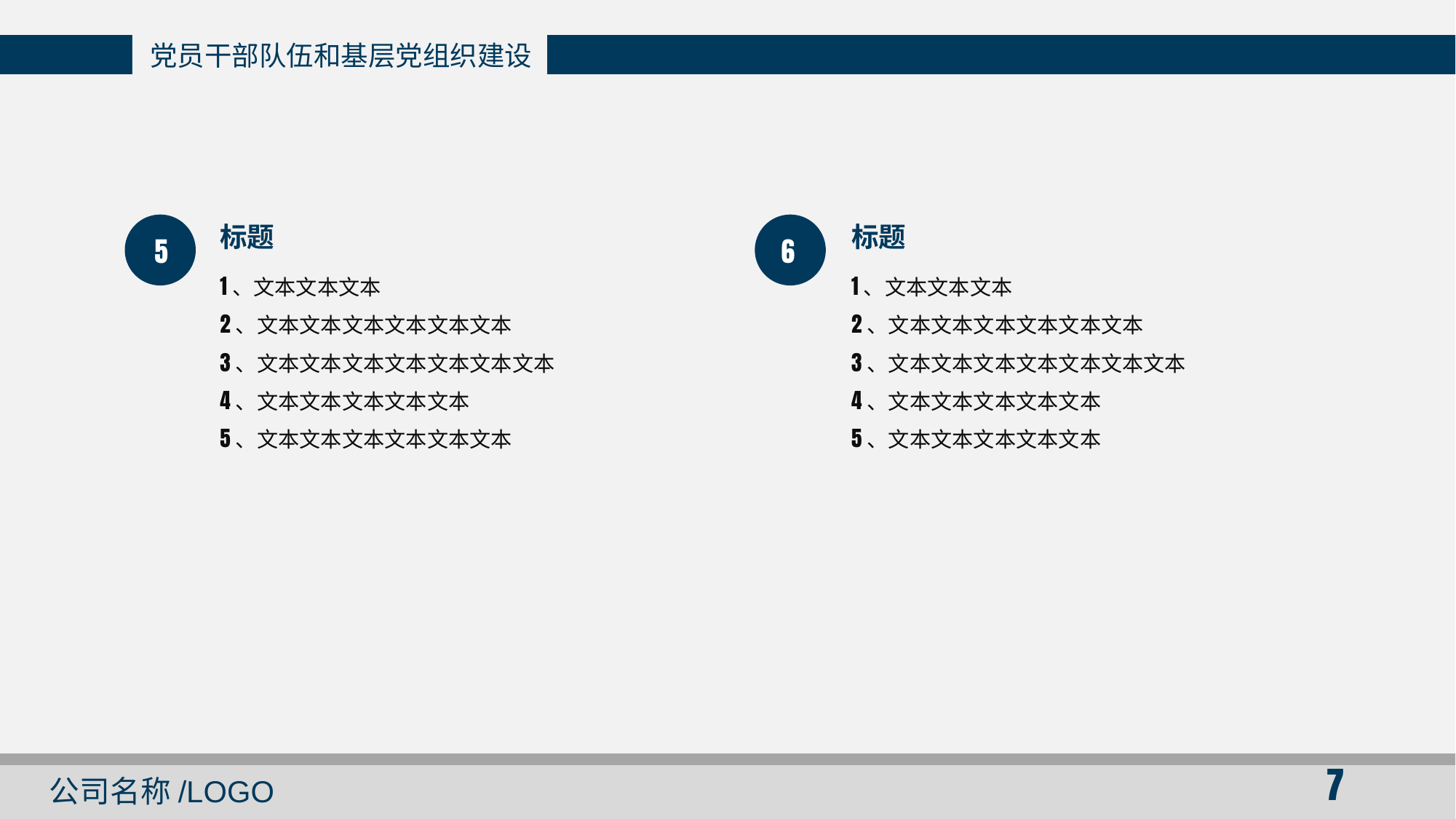

党员干部队伍和基层党组织建设

5
标题
1、文本文本文本
2、文本文本文本文本文本文本
3、文本文本文本文本文本文本文本
4、文本文本文本文本文本
5、文本文本文本文本文本文本

6
标题
1、文本文本文本
2、文本文本文本文本文本文本
3、文本文本文本文本文本文本文本
4、文本文本文本文本文本
5、文本文本文本文本文本
7